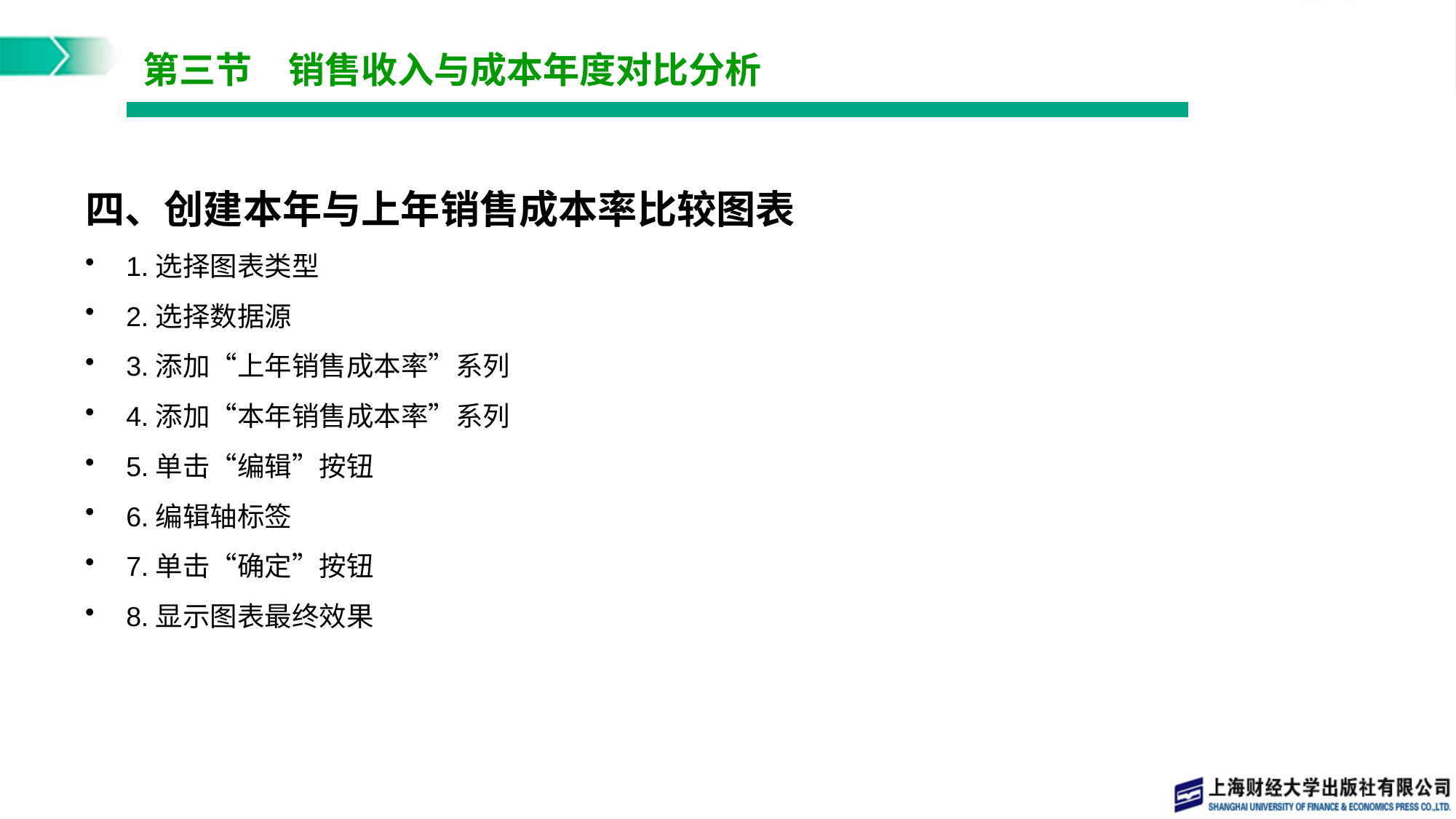

# 第三节　销售收入与成本年度对比分析
四、创建本年与上年销售成本率比较图表
1.选择图表类型
2.选择数据源
3.添加“上年销售成本率”系列
4.添加“本年销售成本率”系列
5.单击“编辑”按钮
6.编辑轴标签
7.单击“确定”按钮
8.显示图表最终效果